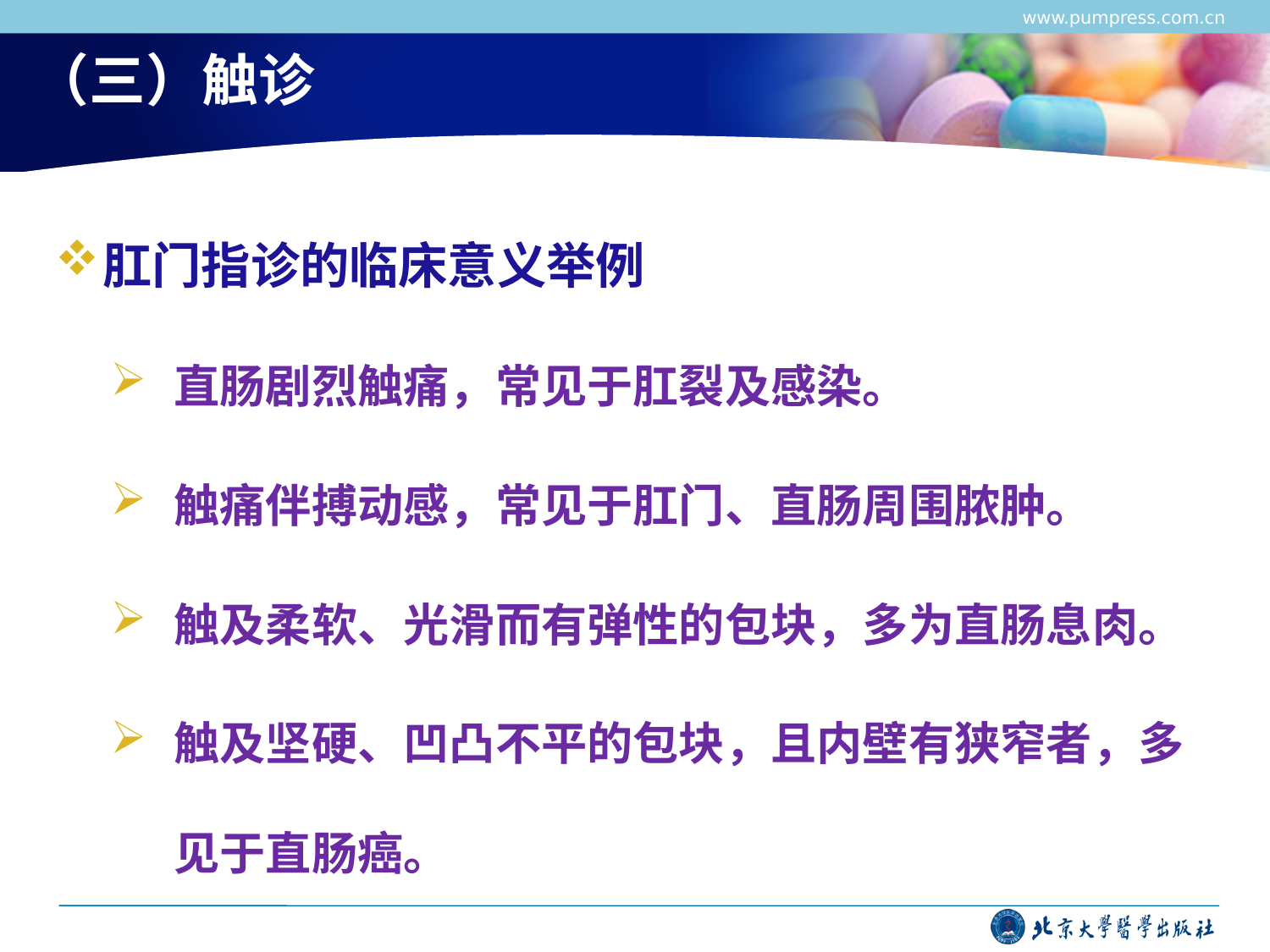

www.pumpress.com.cn
# （三）触诊
肛门指诊的临床意义举例
直肠剧烈触痛，常见于肛裂及感染。
触痛伴搏动感，常见于肛门、直肠周围脓肿。
触及柔软、光滑而有弹性的包块，多为直肠息肉。
触及坚硬、凹凸不平的包块，且内壁有狭窄者，多见于直肠癌。